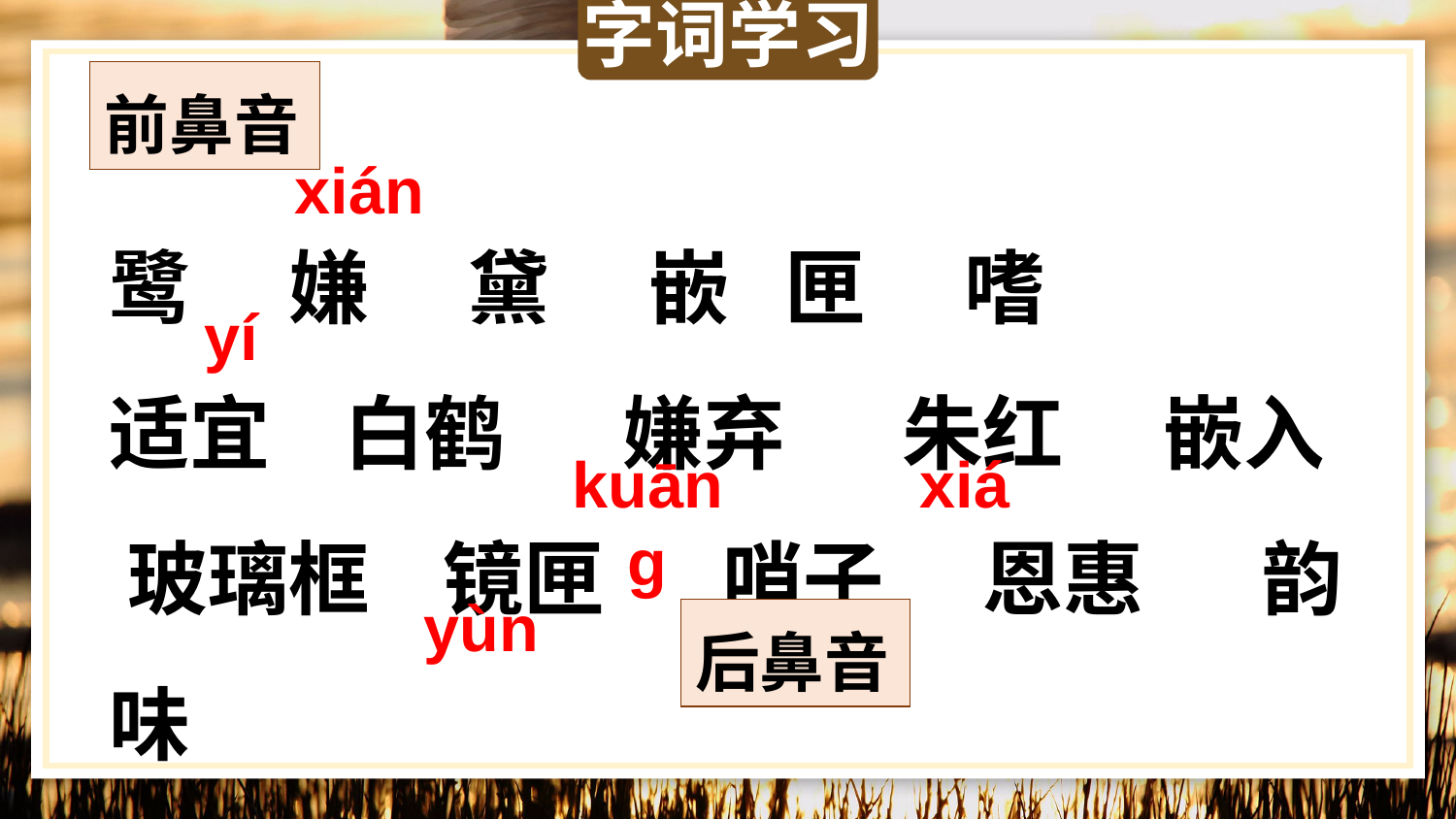

字词学习
前鼻音
xián
鹭　 嫌 　黛　 嵌   匣　 嗜
适宜    白鹤　  嫌弃　  朱红　 嵌入　  玻璃框    镜匣　  哨子 　恩惠  　韵味
yí
kuānɡ
xiá
yùn
后鼻音